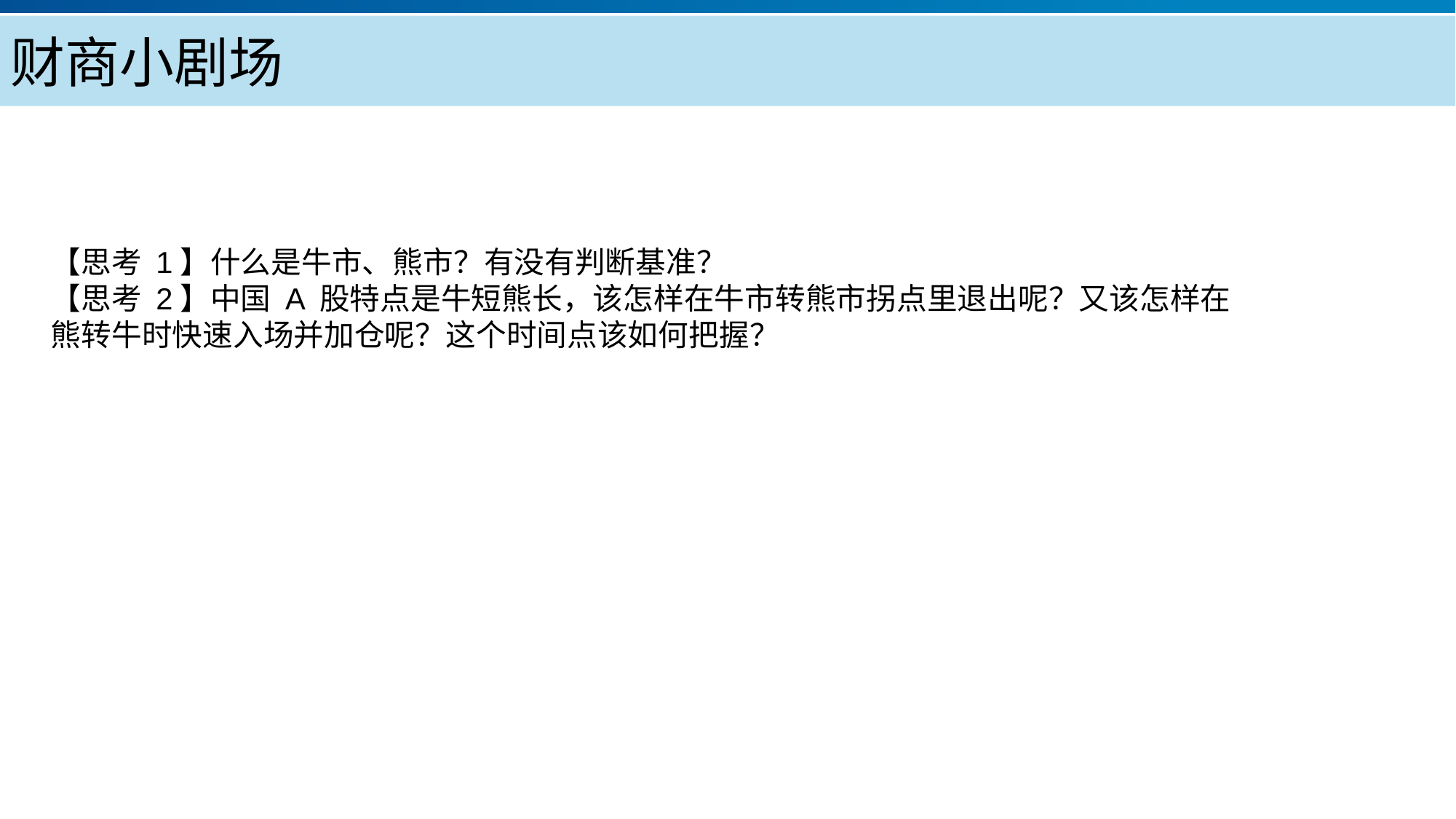

财商小剧场
【思考 1】什么是牛市、熊市？有没有判断基准？
【思考 2】中国 A 股特点是牛短熊长，该怎样在牛市转熊市拐点里退出呢？又该怎样在
熊转牛时快速入场并加仓呢？这个时间点该如何把握？
产品服务
公司优势
公司简介
产品系列
品牌优势
企业愿景
主打产品
团队组织
核心竞争力
人才优势
联系方式
历程荣誉
售后支持
商业模式
期待合作